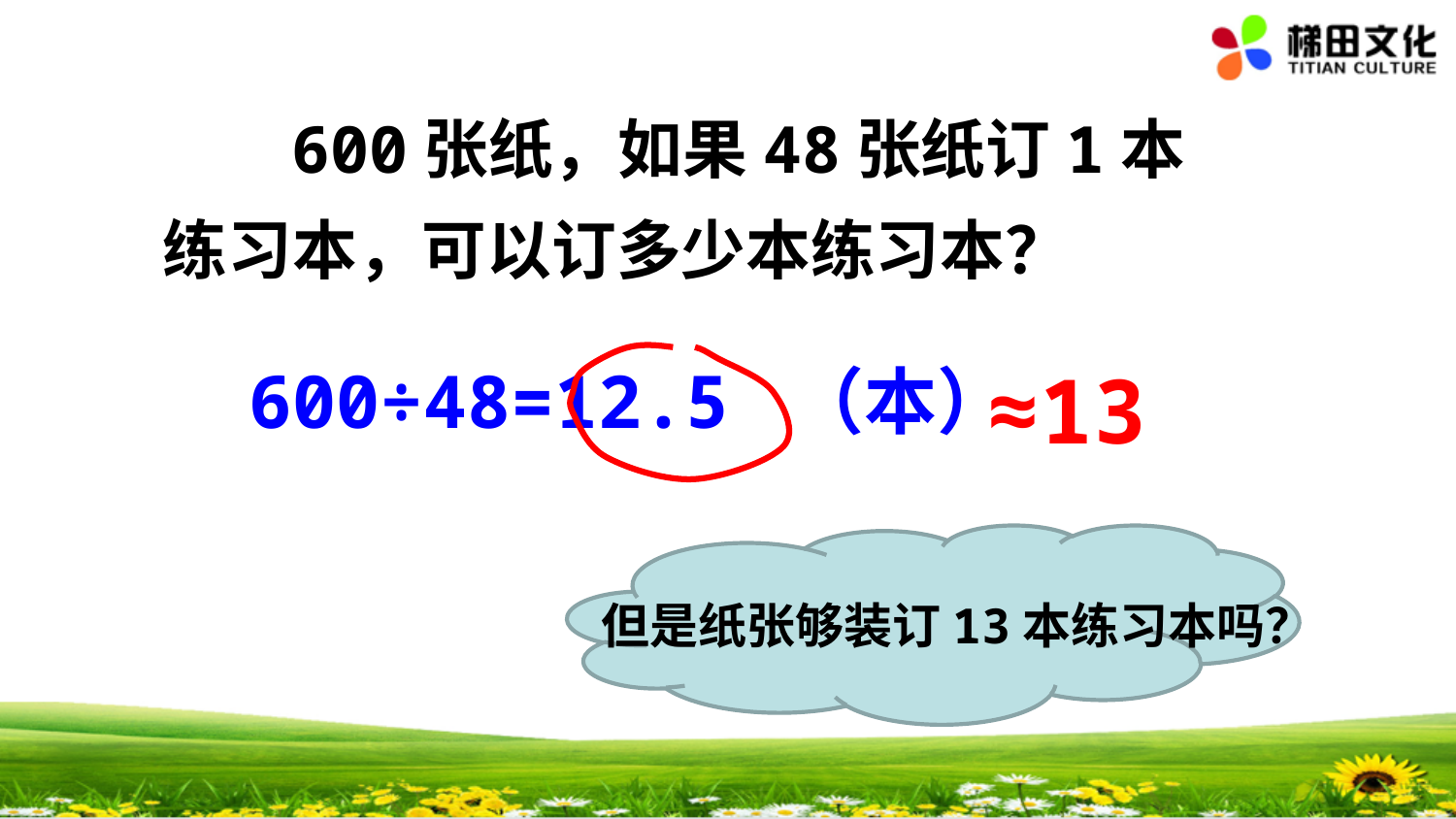

600张纸，如果48张纸订1本练习本，可以订多少本练习本？
        ≈13

 600÷48=12.5 （本）

但是纸张够装订13本练习本吗？